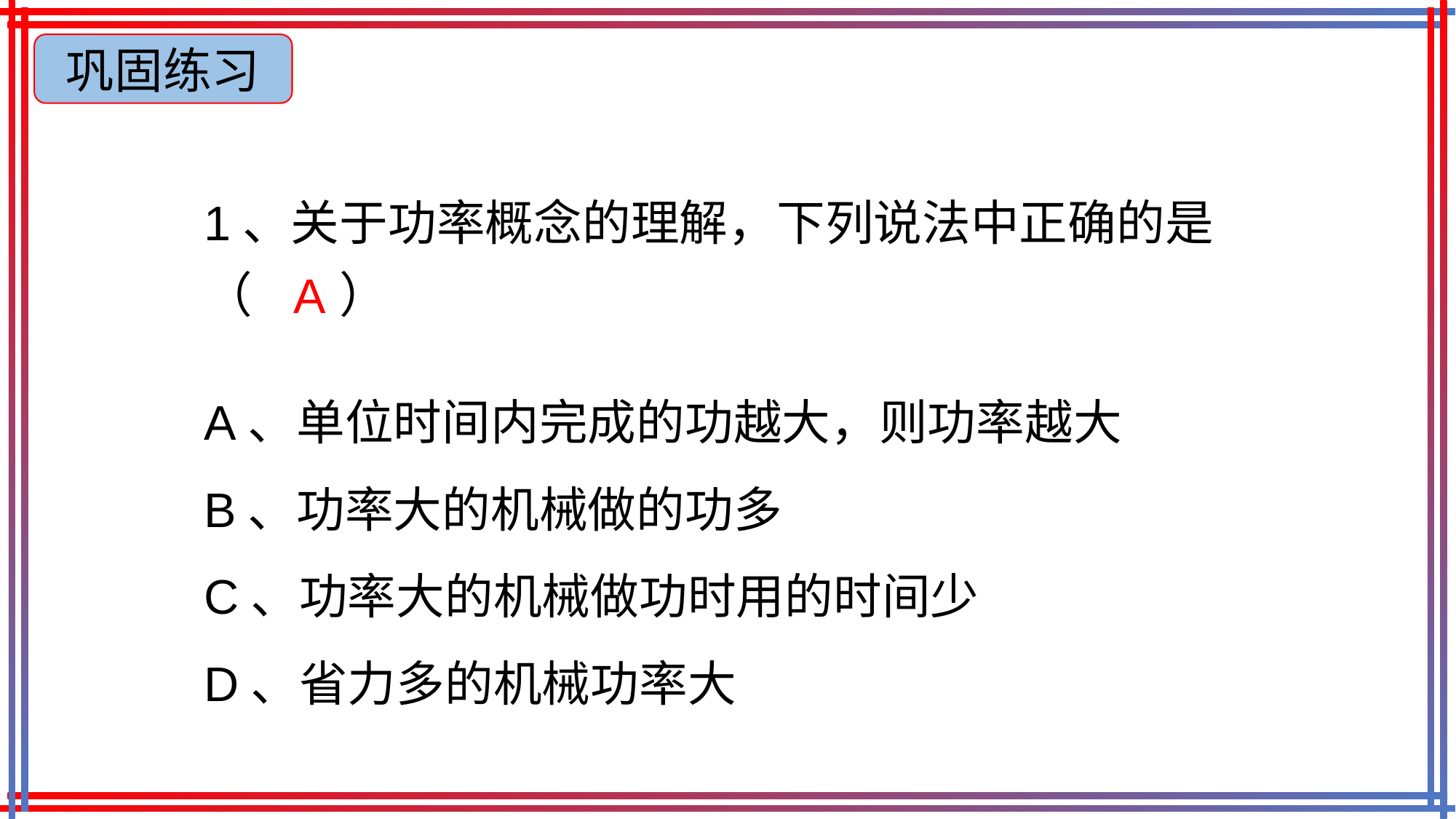

巩固练习
1、关于功率概念的理解，下列说法中正确的是（        ）
A
A、单位时间内完成的功越大，则功率越大
B、功率大的机械做的功多
C、功率大的机械做功时用的时间少
D、省力多的机械功率大